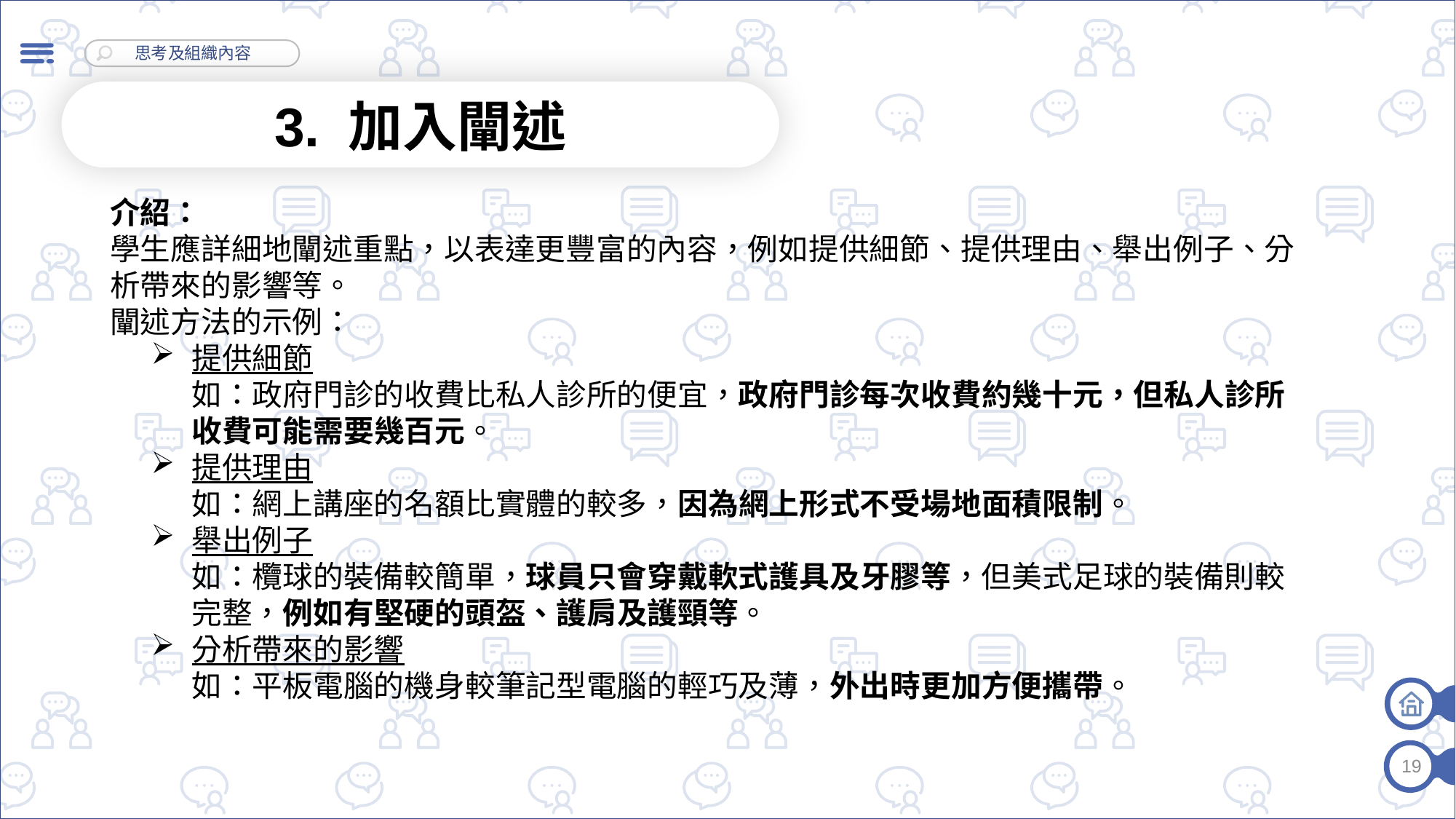

3. 加入闡述
介紹：
學生應詳細地闡述重點，以表達更豐富的內容，例如提供細節、提供理由、舉出例子、分析帶來的影響等。
闡述方法的示例：
提供細節
如：政府門診的收費比私人診所的便宜，政府門診每次收費約幾十元，但私人診所收費可能需要幾百元。
提供理由
如：網上講座的名額比實體的較多，因為網上形式不受場地面積限制。
舉出例子
如：欖球的裝備較簡單，球員只會穿戴軟式護具及牙膠等，但美式足球的裝備則較完整，例如有堅硬的頭盔、護肩及護頸等。
分析帶來的影響
如：平板電腦的機身較筆記型電腦的輕巧及薄，外出時更加方便攜帶。
19